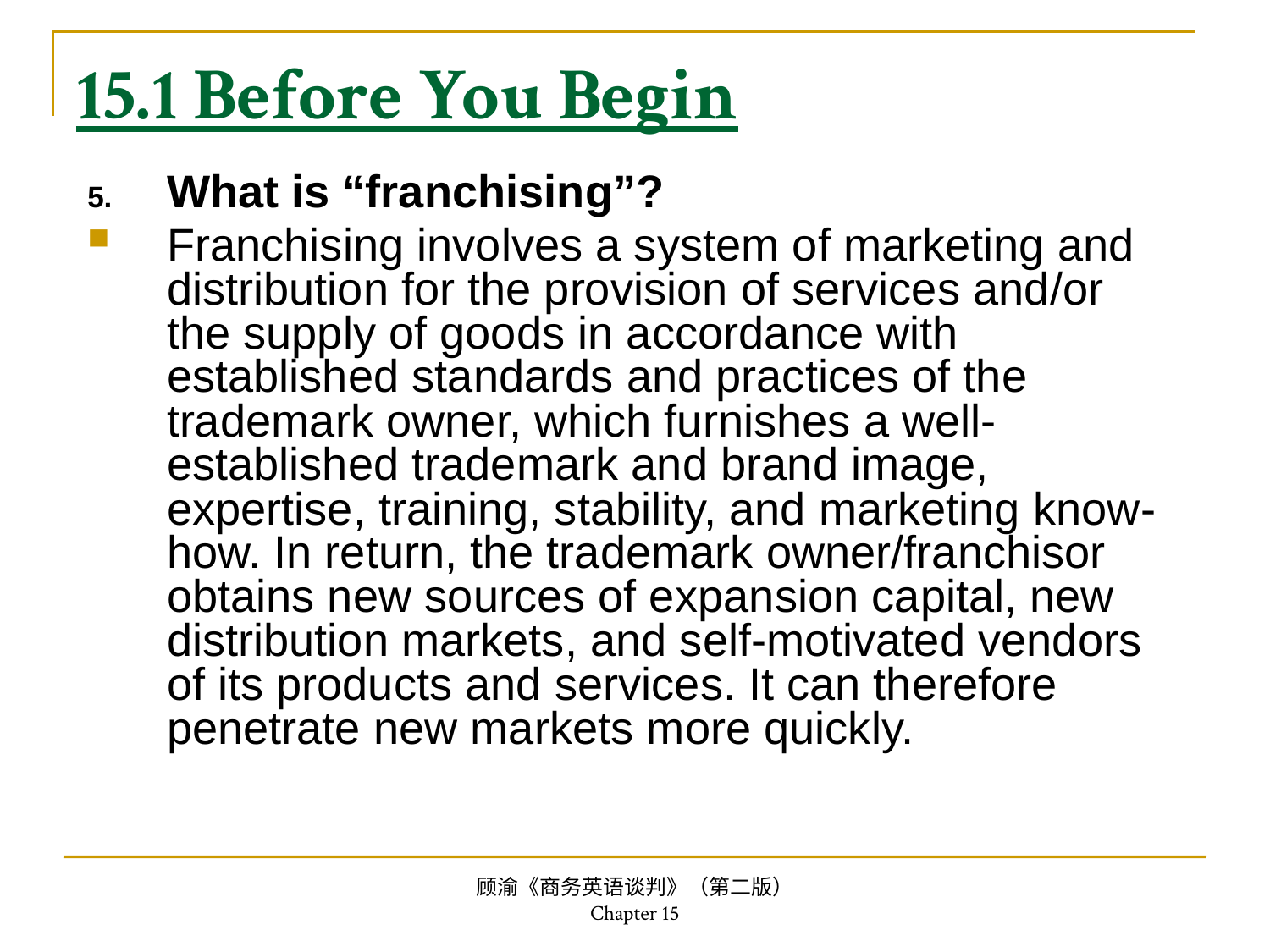

# 15.1 Before You Begin
What is “franchising”?
Franchising involves a system of marketing and distribution for the provision of services and/or the supply of goods in accordance with established standards and practices of the trademark owner, which furnishes a well-established trademark and brand image, expertise, training, stability, and marketing know-how. In return, the trademark owner/franchisor obtains new sources of expansion capital, new distribution markets, and self-motivated vendors of its products and services. It can therefore penetrate new markets more quickly.

9
顾渝《商务英语谈判》（第二版） Chapter 15